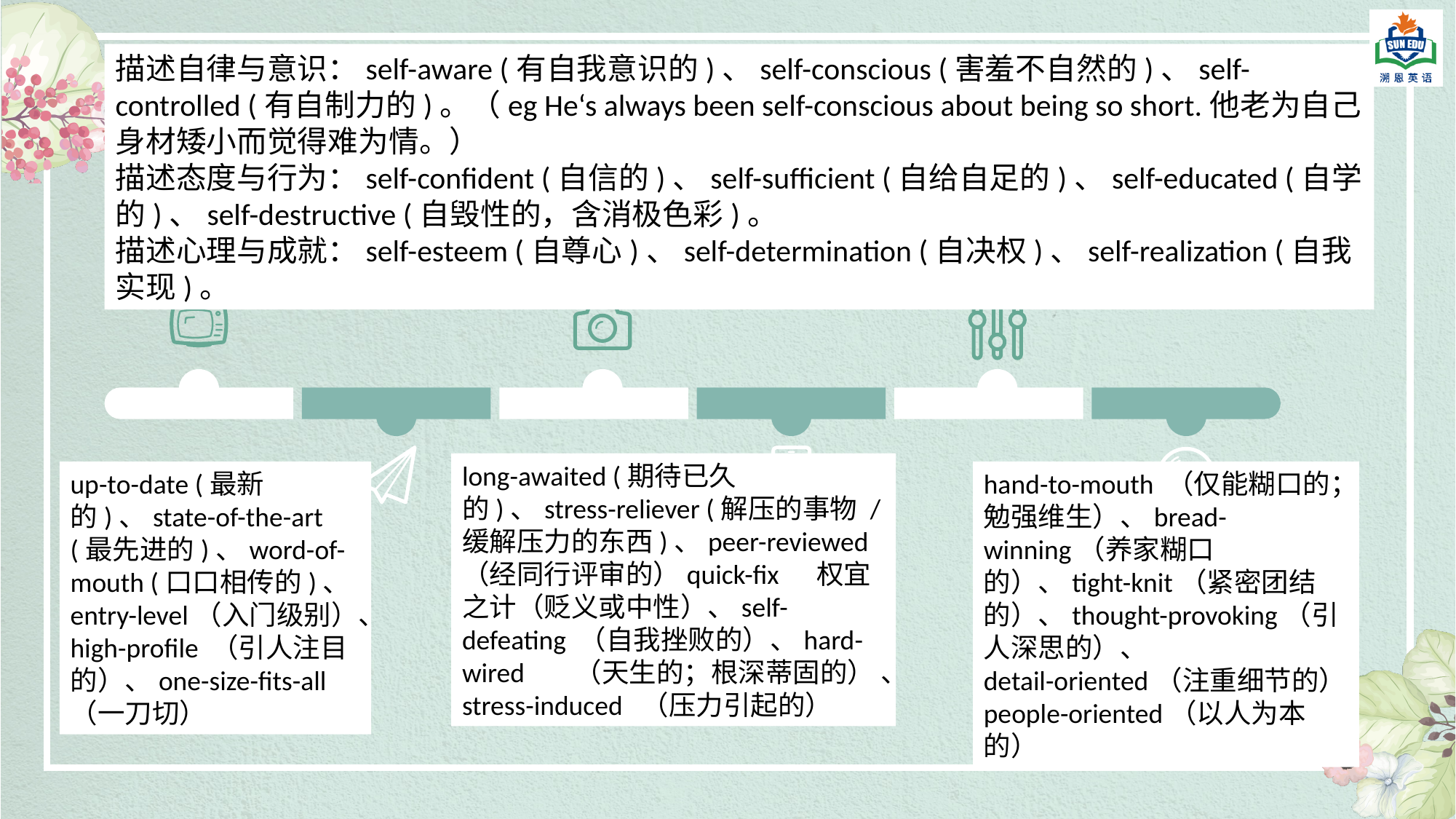

描述自律与意识：self-aware (有自我意识的)、self-conscious (害羞不自然的)、self-controlled (有自制力的)。（eg He‘s always been self-conscious about being so short.他老为自己身材矮小而觉得难为情。）
描述态度与行为：self-confident (自信的)、self-sufficient (自给自足的)、self-educated (自学的)、self-destructive (自毁性的，含消极色彩)。
描述心理与成就：self-esteem (自尊心)、self-determination (自决权)、self-realization (自我实现)。

long-awaited (期待已久的)、stress-reliever (解压的事物 / 缓解压力的东西)、peer-reviewed  （经同行评审的）quick-fix     权宜之计（贬义或中性）、self-defeating （自我挫败的）、hard-wired       （天生的；根深蒂固的） 、stress-induced  （压力引起的）
up-to-date (最新的)、state-of-the-art (最先进的)、word-of-mouth (口口相传的)、entry-level（入门级别）、high-profile （引人注目的）、one-size-fits-all（一刀切）
hand-to-mouth （仅能糊口的；勉强维生）、bread-winning（养家糊口的）、tight-knit（紧密团结的）、thought-provoking（引人深思的）、
detail-oriented（注重细节的）
people-oriented（以人为本的）